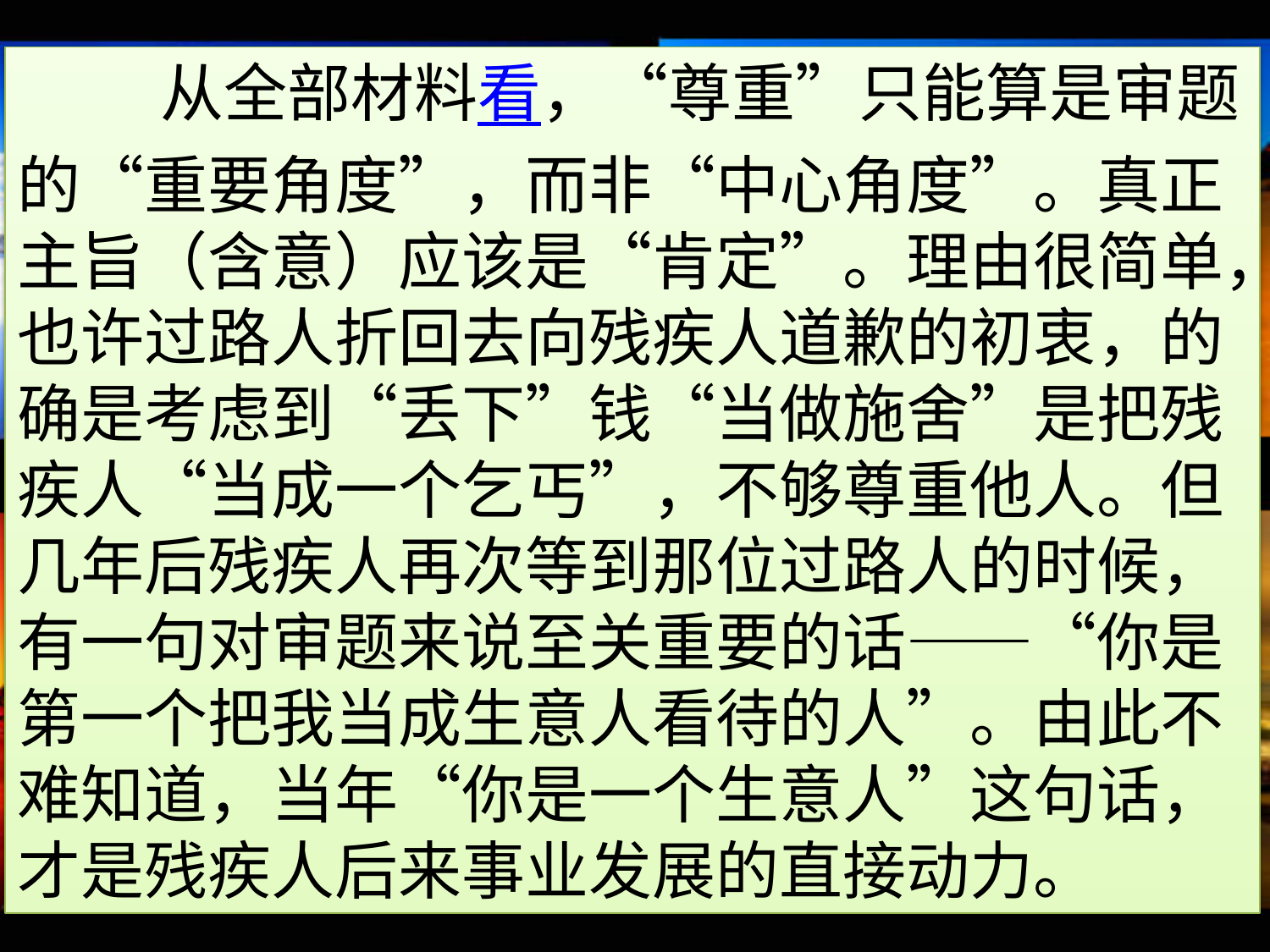

从全部材料看，“尊重”只能算是审题的“重要角度”，而非“中心角度”。真正主旨（含意）应该是“肯定”。理由很简单，也许过路人折回去向残疾人道歉的初衷，的确是考虑到“丢下”钱“当做施舍”是把残疾人“当成一个乞丐”，不够尊重他人。但几年后残疾人再次等到那位过路人的时候，有一句对审题来说至关重要的话——“你是第一个把我当成生意人看待的人”。由此不难知道，当年“你是一个生意人”这句话，才是残疾人后来事业发展的直接动力。